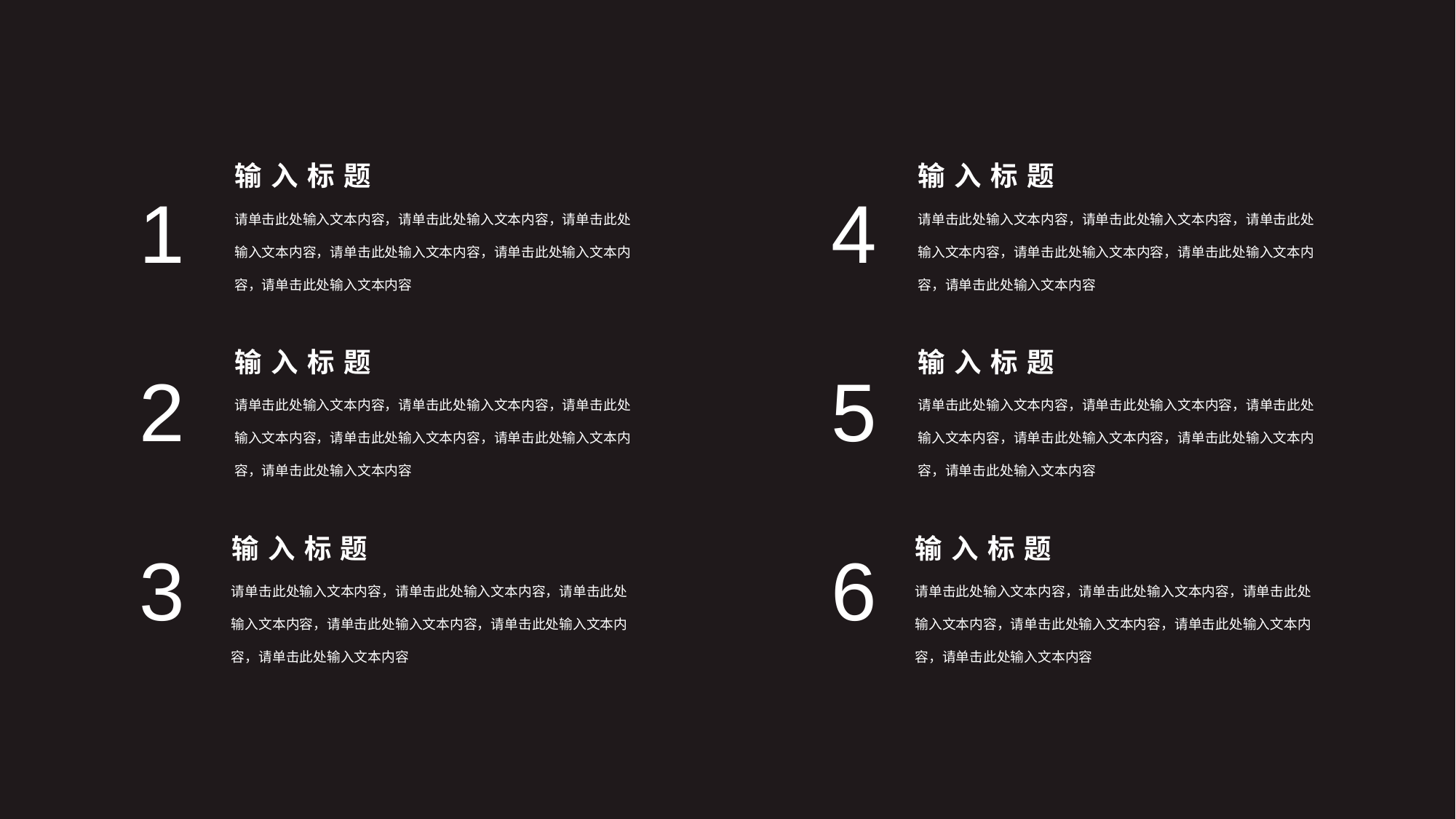

输入标题
输入标题
1
4
请单击此处输入文本内容，请单击此处输入文本内容，请单击此处输入文本内容，请单击此处输入文本内容，请单击此处输入文本内容，请单击此处输入文本内容
请单击此处输入文本内容，请单击此处输入文本内容，请单击此处输入文本内容，请单击此处输入文本内容，请单击此处输入文本内容，请单击此处输入文本内容
输入标题
输入标题
2
5
请单击此处输入文本内容，请单击此处输入文本内容，请单击此处输入文本内容，请单击此处输入文本内容，请单击此处输入文本内容，请单击此处输入文本内容
请单击此处输入文本内容，请单击此处输入文本内容，请单击此处输入文本内容，请单击此处输入文本内容，请单击此处输入文本内容，请单击此处输入文本内容
输入标题
输入标题
3
6
请单击此处输入文本内容，请单击此处输入文本内容，请单击此处输入文本内容，请单击此处输入文本内容，请单击此处输入文本内容，请单击此处输入文本内容
请单击此处输入文本内容，请单击此处输入文本内容，请单击此处输入文本内容，请单击此处输入文本内容，请单击此处输入文本内容，请单击此处输入文本内容